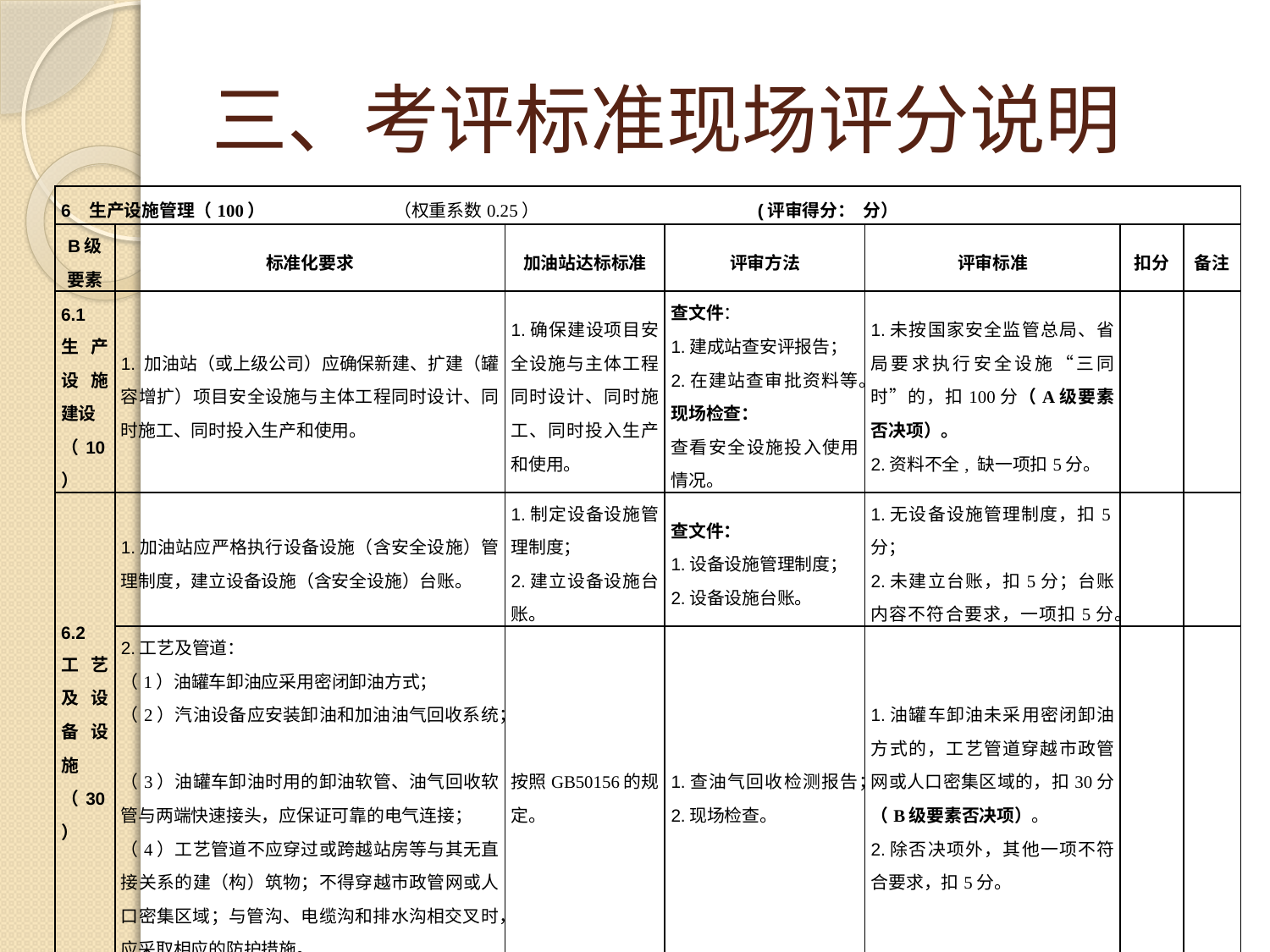

# 三、考评标准现场评分说明
| 6 生产设施管理（100） （权重系数0.25） (评审得分： 分） |  |  |  |  |  |  |
| --- | --- | --- | --- | --- | --- | --- |
| B级要素 | 标准化要求 | 加油站达标标准 | 评审方法 | 评审标准 | 扣分 | 备注 |
| 6.1 生产设施建设 （10） | 1. 加油站（或上级公司）应确保新建、扩建（罐容增扩）项目安全设施与主体工程同时设计、同时施工、同时投入生产和使用。 | 1.确保建设项目安全设施与主体工程同时设计、同时施工、同时投入生产和使用。 | 查文件： 1.建成站查安评报告； 2.在建站查审批资料等。现场检查： 查看安全设施投入使用情况。 | 1.未按国家安全监管总局、省局要求执行安全设施“三同时”的，扣100分（A级要素否决项）。 2.资料不全, 缺一项扣5分。 |  |  |
| 6.2 工艺及设备设施 （30） | 1.加油站应严格执行设备设施（含安全设施）管理制度，建立设备设施（含安全设施）台账。 | 1.制定设备设施管理制度； 2.建立设备设施台账。 | 查文件： 1.设备设施管理制度； 2.设备设施台账。 | 1.无设备设施管理制度，扣5分； 2.未建立台账，扣5分；台账内容不符合要求，一项扣5分。 |  |  |
|  | 2.工艺及管道： （1）油罐车卸油应采用密闭卸油方式； （2）汽油设备应安装卸油和加油油气回收系统； （3）油罐车卸油时用的卸油软管、油气回收软管与两端快速接头，应保证可靠的电气连接； （4）工艺管道不应穿过或跨越站房等与其无直接关系的建（构）筑物；不得穿越市政管网或人口密集区域；与管沟、电缆沟和排水沟相交叉时，应采取相应的防护措施。 | 按照GB50156的规定。 | 1.查油气回收检测报告； 2.现场检查。 | 1.油罐车卸油未采用密闭卸油方式的，工艺管道穿越市政管网或人口密集区域的，扣30分（B级要素否决项）。 2.除否决项外，其他一项不符合要求，扣5分。 |  |  |